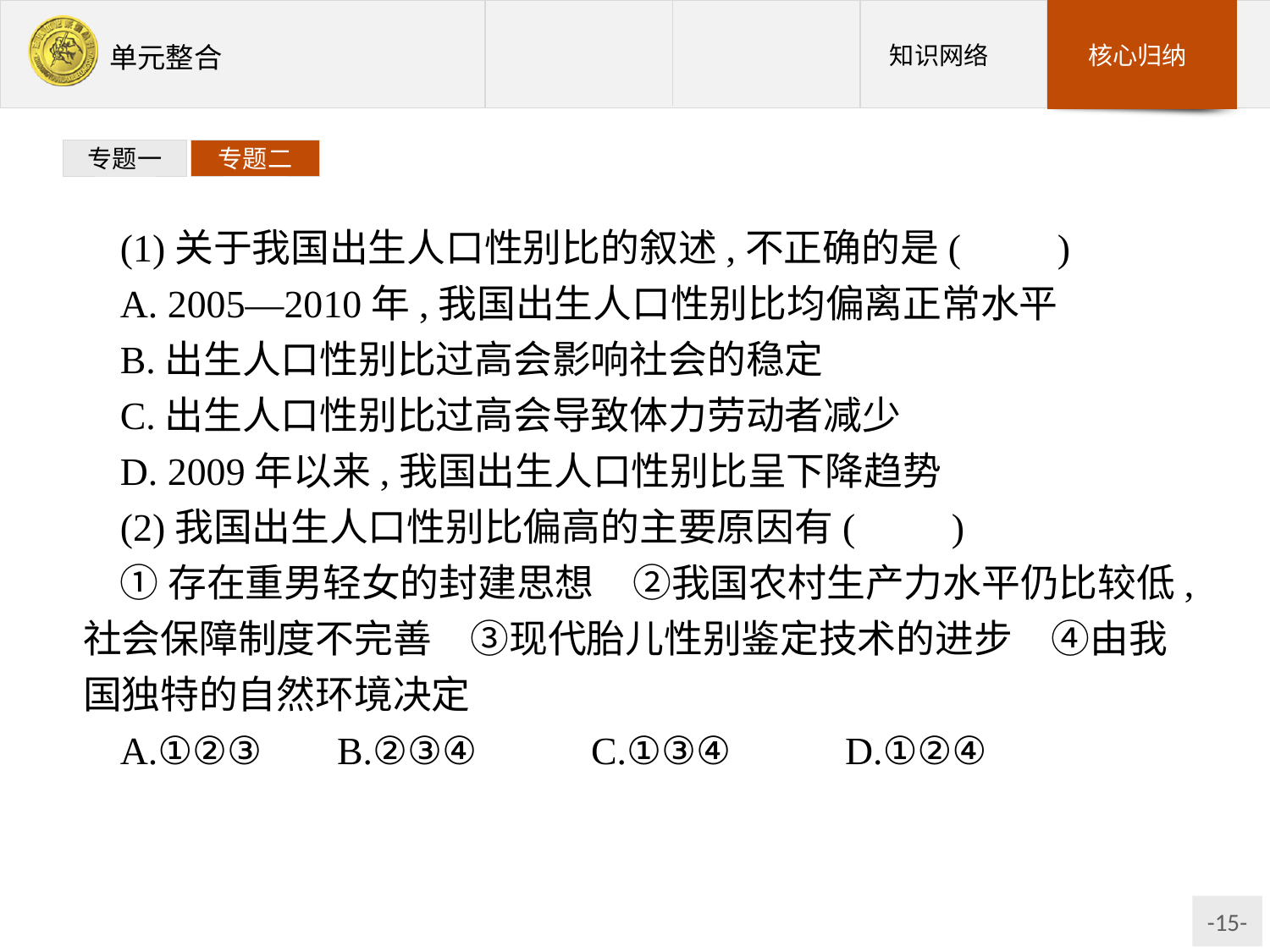

专题一
专题二
(1)关于我国出生人口性别比的叙述,不正确的是(　　)
A. 2005—2010年,我国出生人口性别比均偏离正常水平
B.出生人口性别比过高会影响社会的稳定
C.出生人口性别比过高会导致体力劳动者减少
D. 2009年以来,我国出生人口性别比呈下降趋势
(2)我国出生人口性别比偏高的主要原因有(　　)
①存在重男轻女的封建思想　②我国农村生产力水平仍比较低,社会保障制度不完善　③现代胎儿性别鉴定技术的进步　④由我国独特的自然环境决定
A.①②③	B.②③④	C.①③④	D.①②④